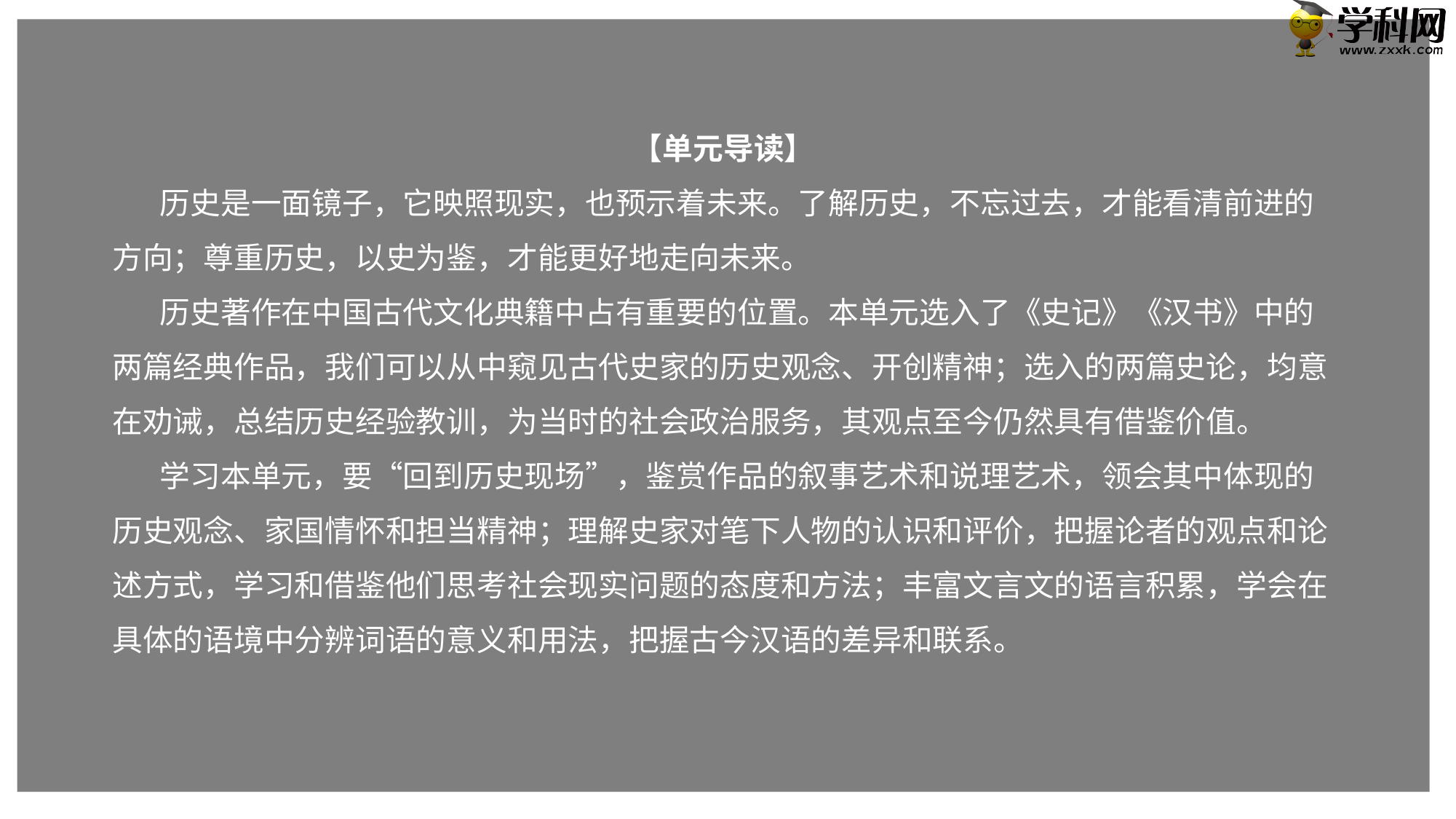

【单元导读】
      历史是一面镜子，它映照现实，也预示着未来。了解历史，不忘过去，才能看清前进的方向；尊重历史，以史为鉴，才能更好地走向未来。
      历史著作在中国古代文化典籍中占有重要的位置。本单元选入了《史记》《汉书》中的两篇经典作品，我们可以从中窥见古代史家的历史观念、开创精神；选入的两篇史论，均意在劝诫，总结历史经验教训，为当时的社会政治服务，其观点至今仍然具有借鉴价值。
      学习本单元，要“回到历史现场”，鉴赏作品的叙事艺术和说理艺术，领会其中体现的历史观念、家国情怀和担当精神；理解史家对笔下人物的认识和评价，把握论者的观点和论述方式，学习和借鉴他们思考社会现实问题的态度和方法；丰富文言文的语言积累，学会在具体的语境中分辨词语的意义和用法，把握古今汉语的差异和联系。